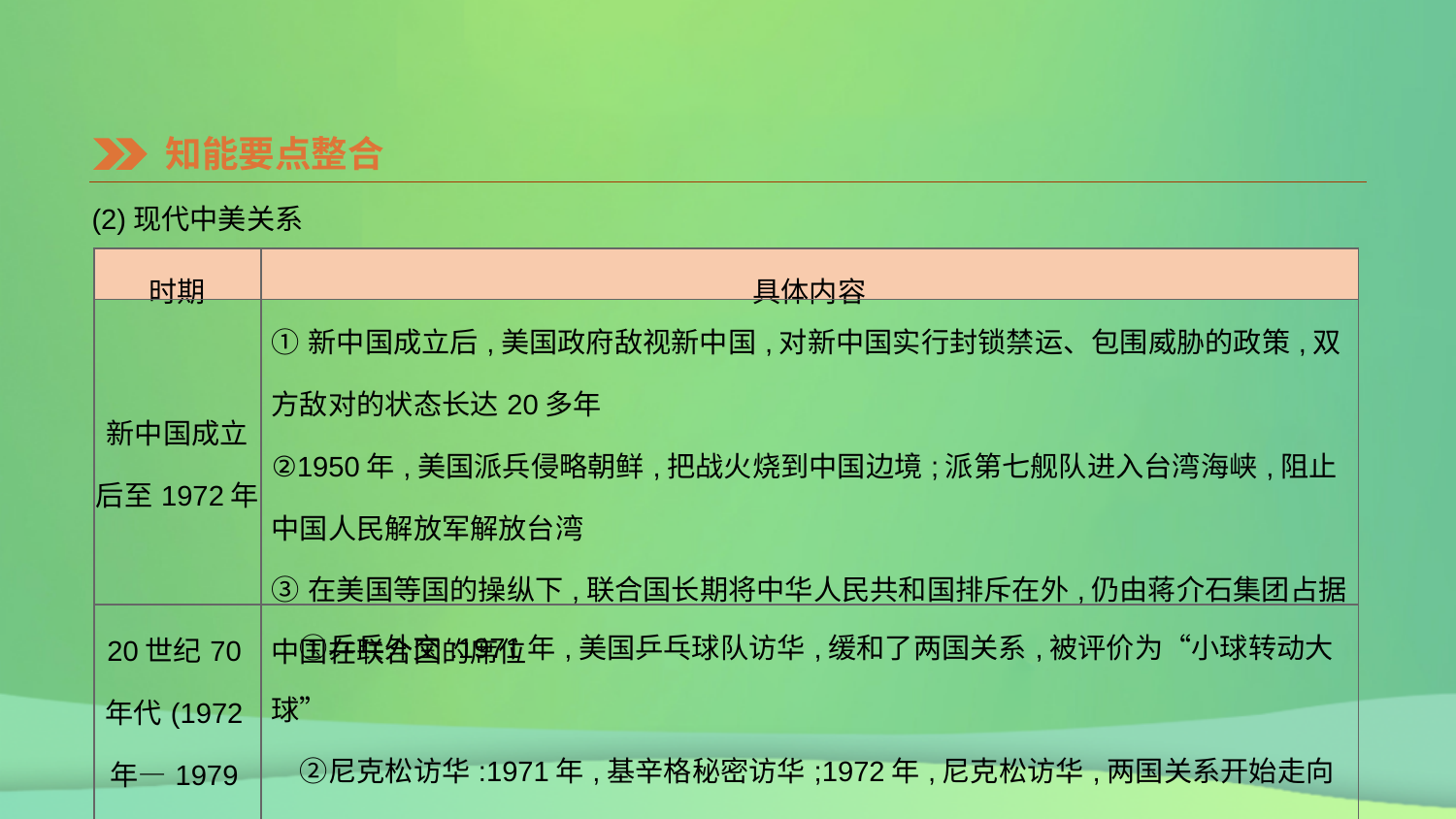

知能要点整合

(2)现代中美关系
| 时期 | 具体内容 |
| --- | --- |
| 新中国成立 后至1972年 | ①新中国成立后,美国政府敌视新中国,对新中国实行封锁禁运、包围威胁的政策,双方敌对的状态长达20多年 ②1950年,美国派兵侵略朝鲜,把战火烧到中国边境;派第七舰队进入台湾海峡,阻止中国人民解放军解放台湾 ③在美国等国的操纵下,联合国长期将中华人民共和国排斥在外,仍由蒋介石集团占据中国在联合国的席位 |
| 20世纪70年代(1972年—1979年) | ①乒乓外交:1971年,美国乒乓球队访华,缓和了两国关系,被评价为“小球转动大球” 　②尼克松访华:1971年,基辛格秘密访华;1972年,尼克松访华,两国关系开始走向正常化 　③1979年,中美正式建立外交关系 |